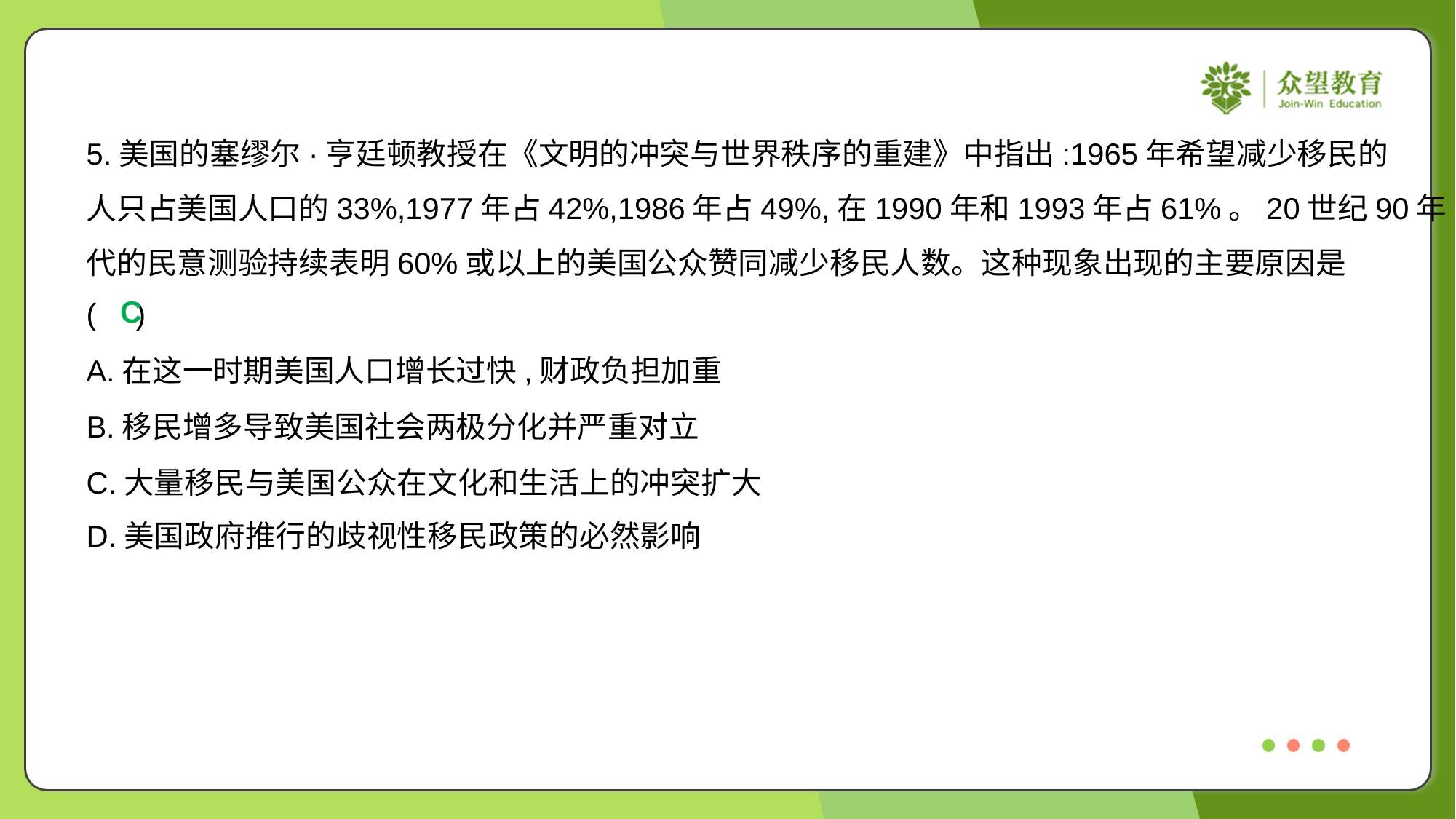

5.美国的塞缪尔·亨廷顿教授在《文明的冲突与世界秩序的重建》中指出:1965年希望减少移民的
人只占美国人口的33%,1977年占42%,1986年占49%,在1990年和1993年占61%。20世纪90年
代的民意测验持续表明60%或以上的美国公众赞同减少移民人数。这种现象出现的主要原因是
(     )
C
A.在这一时期美国人口增长过快,财政负担加重
B.移民增多导致美国社会两极分化并严重对立
C.大量移民与美国公众在文化和生活上的冲突扩大
D.美国政府推行的歧视性移民政策的必然影响